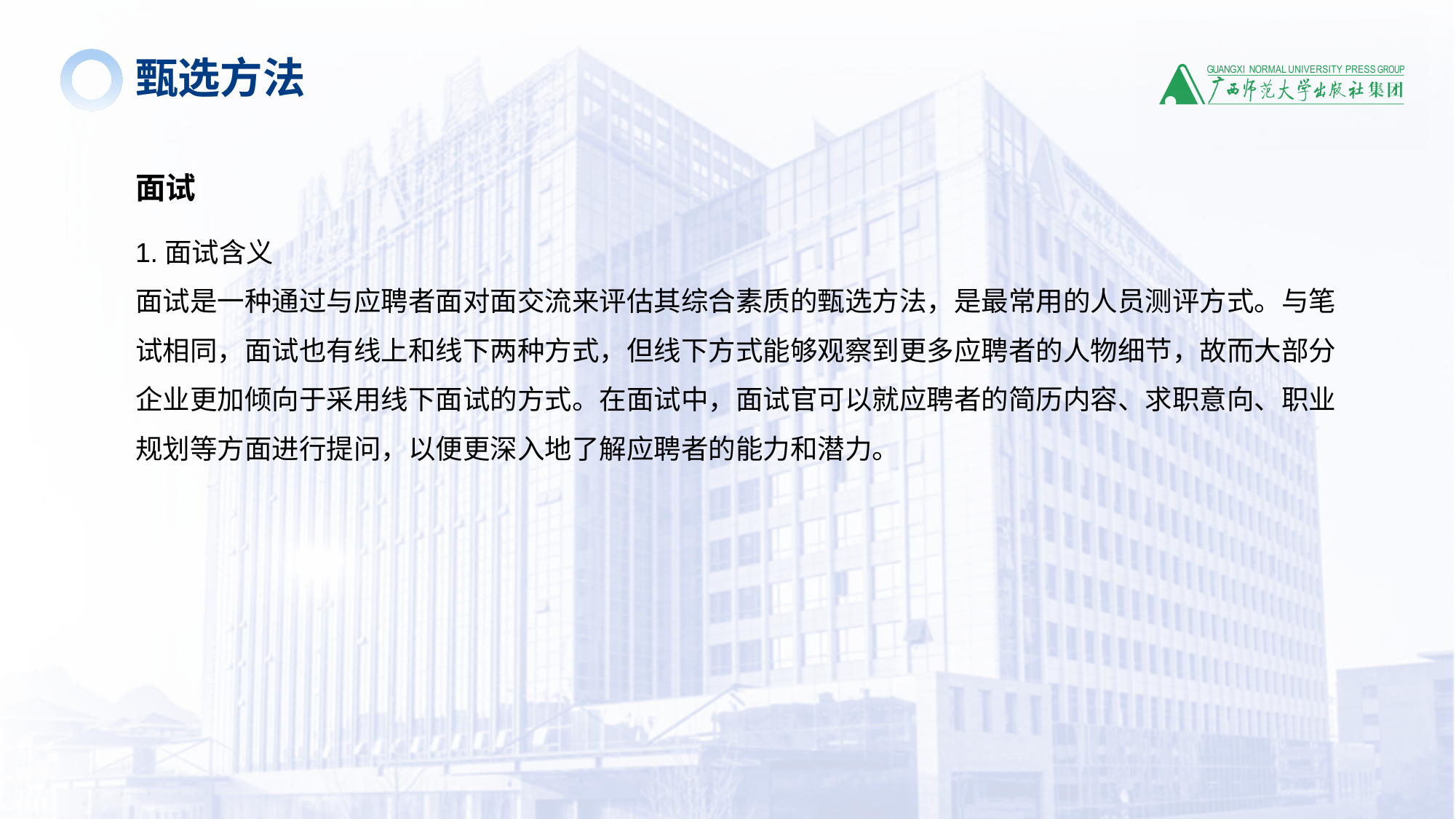

甄选方法

面试
1.面试含义
面试是一种通过与应聘者面对面交流来评估其综合素质的甄选方法，是最常用的人员测评方式。与笔试相同，面试也有线上和线下两种方式，但线下方式能够观察到更多应聘者的人物细节，故而大部分企业更加倾向于采用线下面试的方式。在面试中，面试官可以就应聘者的简历内容、求职意向、职业规划等方面进行提问，以便更深入地了解应聘者的能力和潜力。